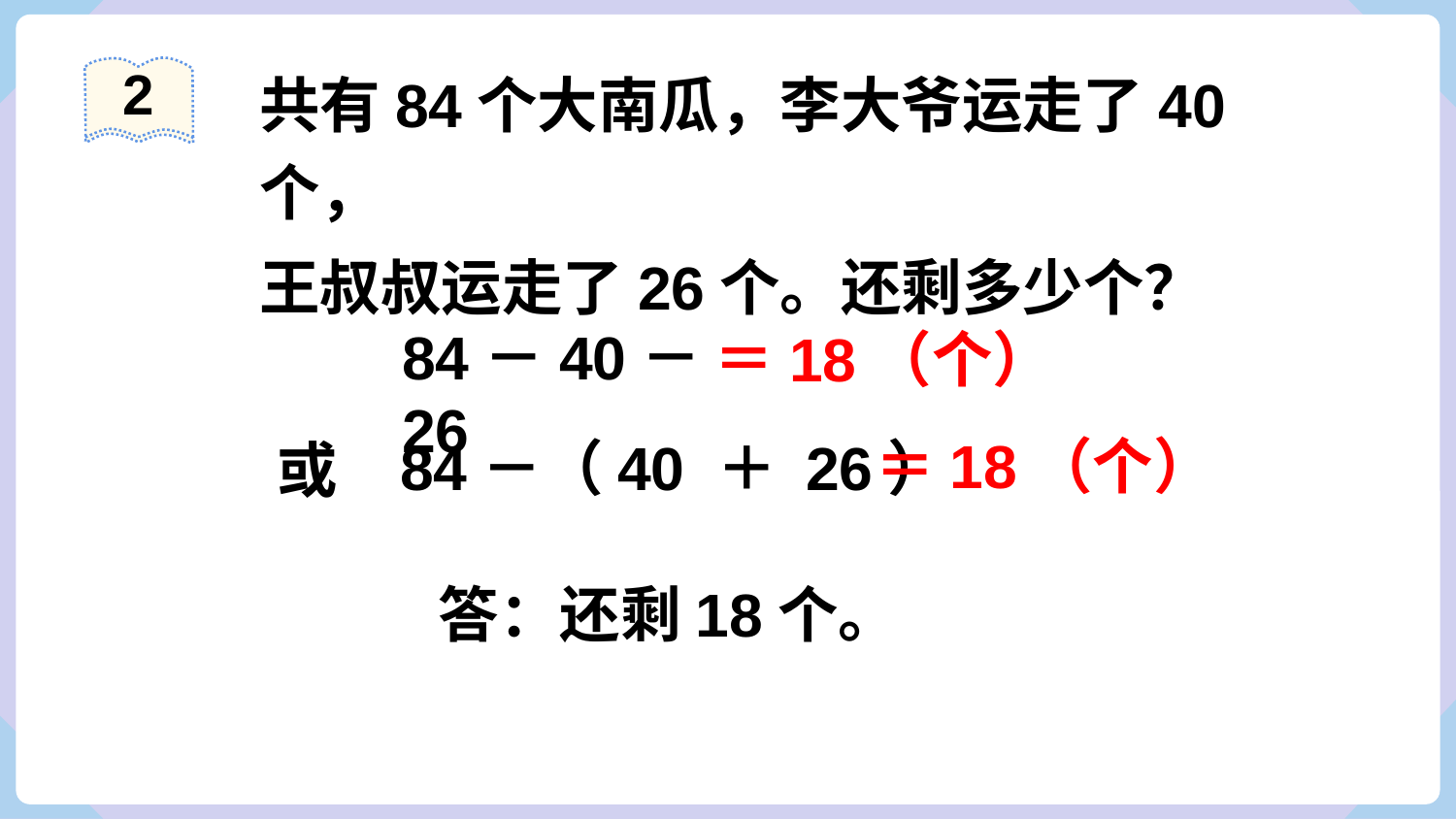

共有84个大南瓜，李大爷运走了40个，
王叔叔运走了26个。还剩多少个？
2

84－40－26
 ＝18（个）
 ＝18（个）
84－（40 ＋ 26）
或
答：还剩18个。